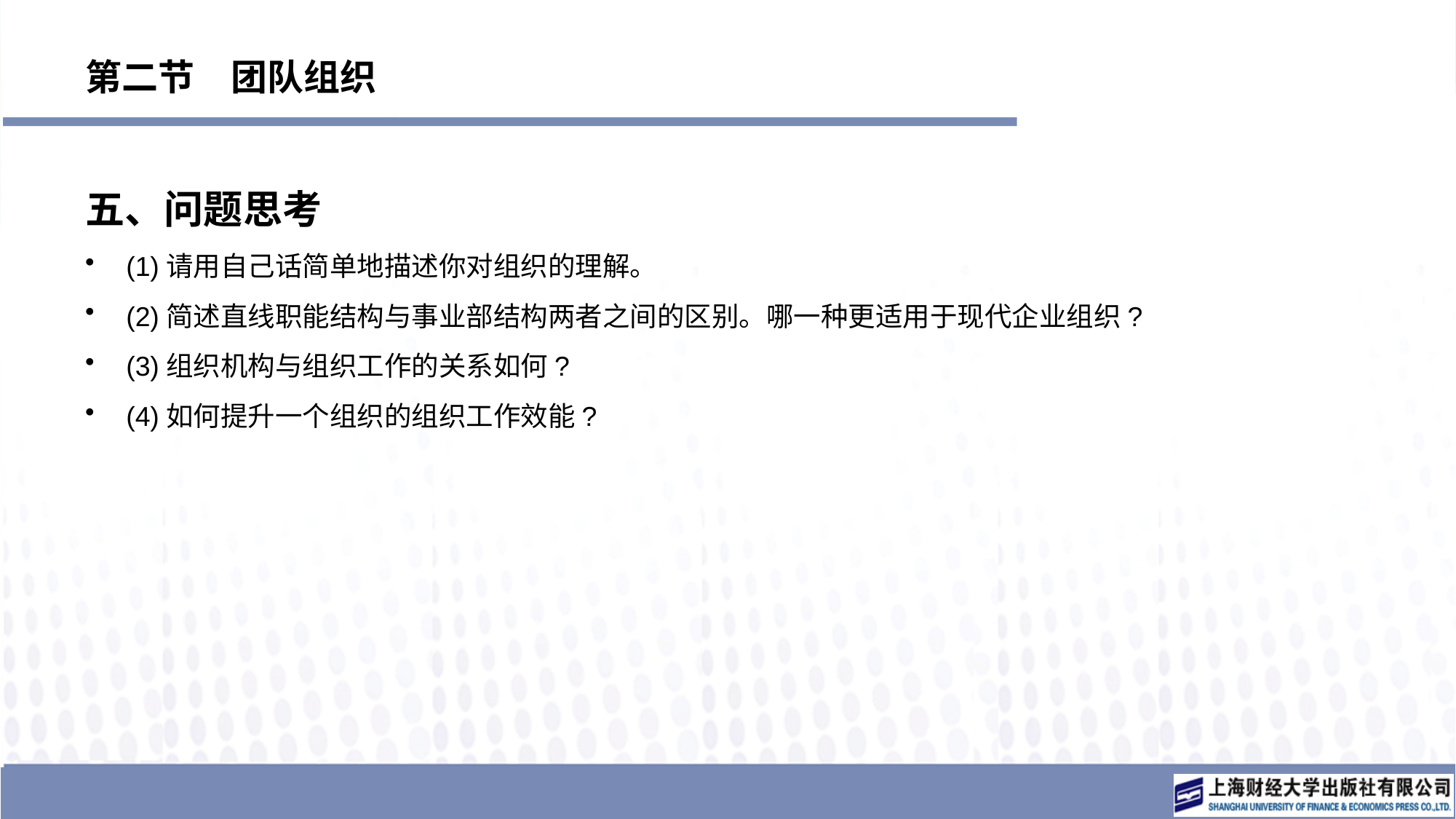

# 第二节　团队组织
五、问题思考
(1)请用自己话简单地描述你对组织的理解。
(2)简述直线职能结构与事业部结构两者之间的区别。哪一种更适用于现代企业组织?
(3)组织机构与组织工作的关系如何?
(4)如何提升一个组织的组织工作效能?